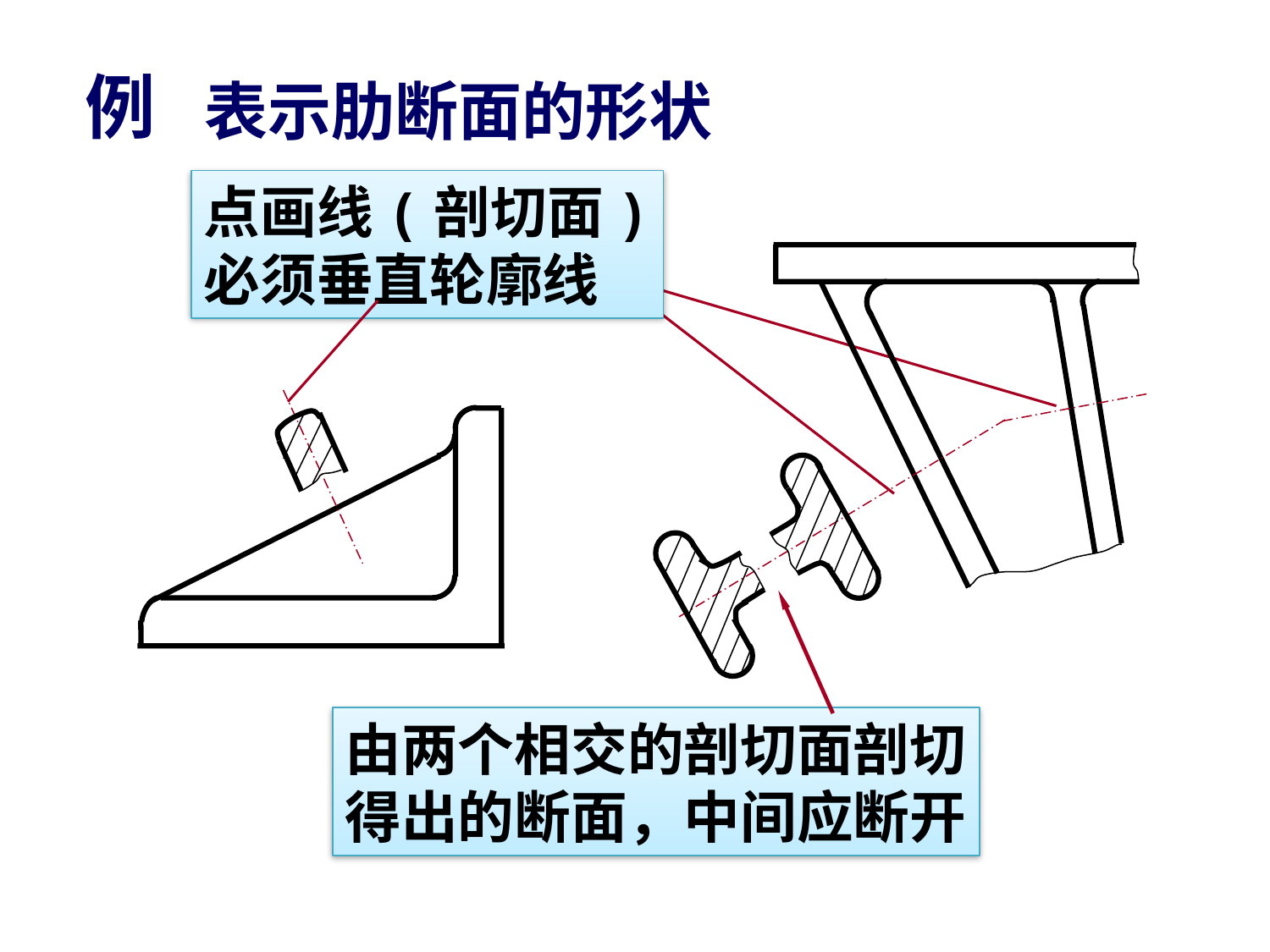

例
表示肋断面的形状
点画线(剖切面)
必须垂直轮廓线

由两个相交的剖切面剖切
得出的断面，中间应断开